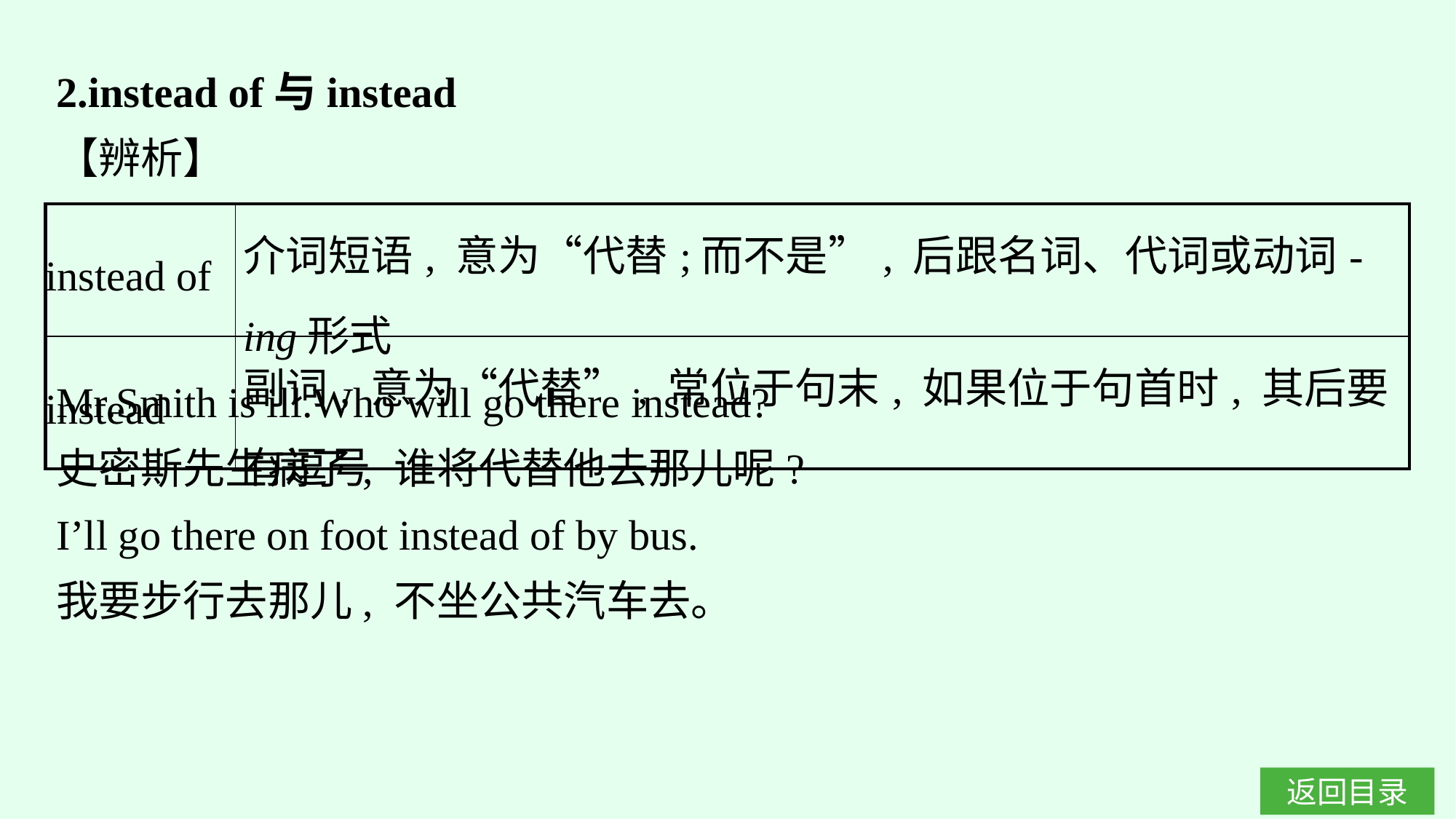

2.instead of与instead
【辨析】
| instead of | 介词短语, 意为“代替;而不是”, 后跟名词、代词或动词-ing形式 |
| --- | --- |
| instead | 副词, 意为“代替”, 常位于句末, 如果位于句首时, 其后要有逗号 |
Mr.Smith is ill.Who will go there instead?
史密斯先生病了, 谁将代替他去那儿呢?
I’ll go there on foot instead of by bus.
我要步行去那儿, 不坐公共汽车去。